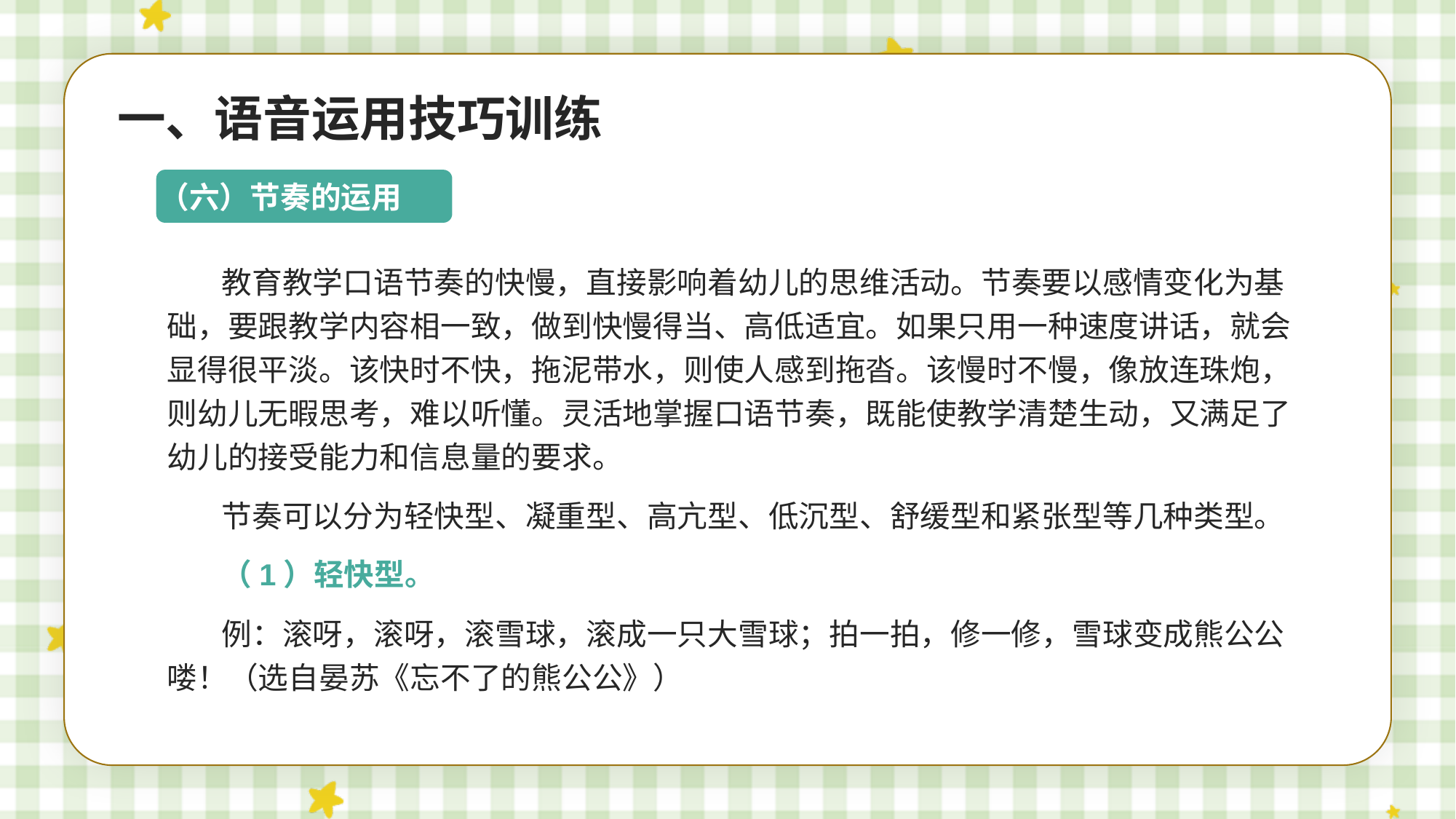

一、语音运用技巧训练
（六）节奏的运用
教育教学口语节奏的快慢，直接影响着幼儿的思维活动。节奏要以感情变化为基础，要跟教学内容相一致，做到快慢得当、高低适宜。如果只用一种速度讲话，就会显得很平淡。该快时不快，拖泥带水，则使人感到拖沓。该慢时不慢，像放连珠炮，则幼儿无暇思考，难以听懂。灵活地掌握口语节奏，既能使教学清楚生动，又满足了幼儿的接受能力和信息量的要求。
节奏可以分为轻快型、凝重型、高亢型、低沉型、舒缓型和紧张型等几种类型。
（1）轻快型。
例：滚呀，滚呀，滚雪球，滚成一只大雪球；拍一拍，修一修，雪球变成熊公公喽！（选自晏苏《忘不了的熊公公》）